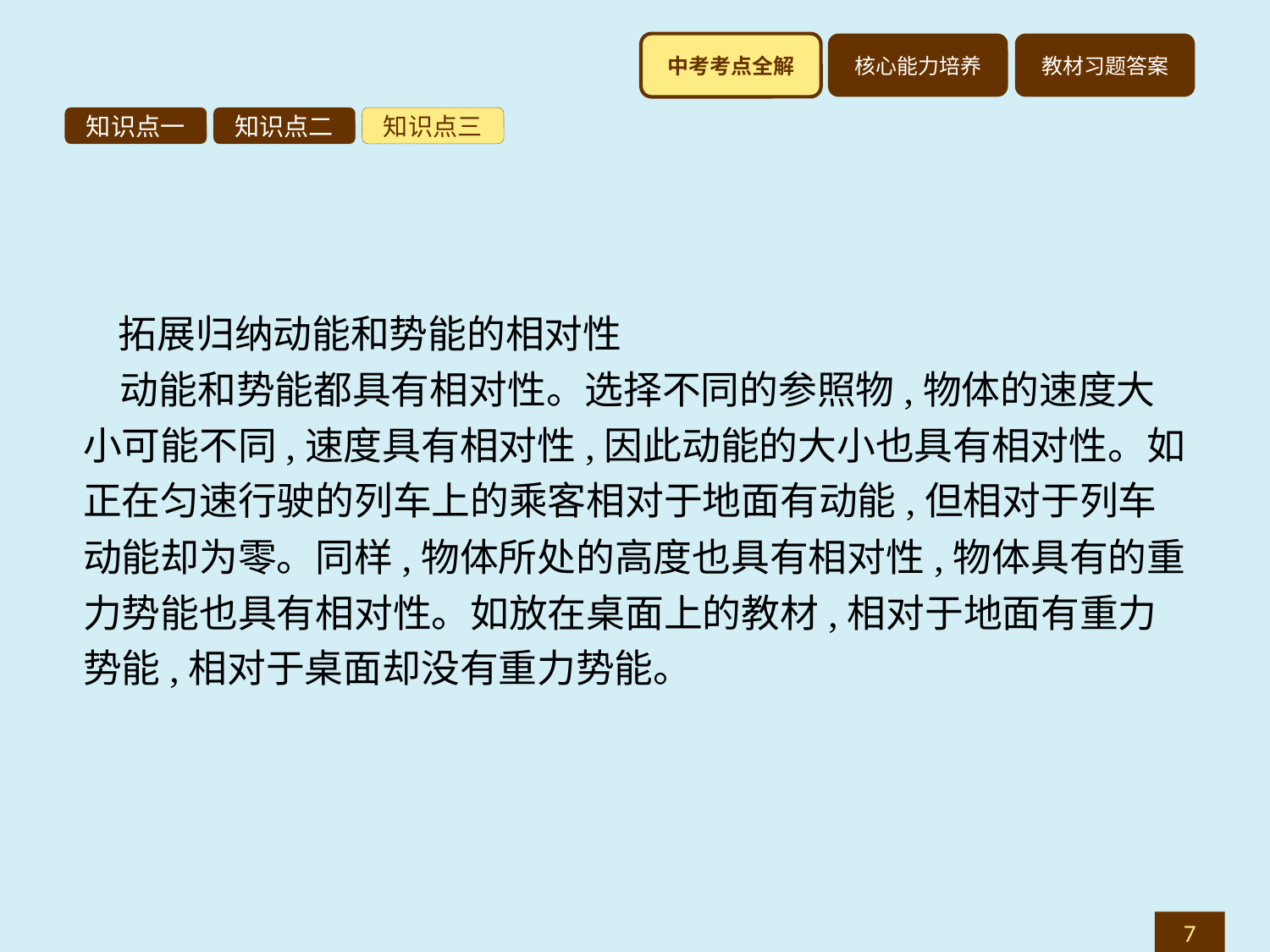

知识点一
知识点二
知识点三
拓展归纳动能和势能的相对性
动能和势能都具有相对性。选择不同的参照物,物体的速度大小可能不同,速度具有相对性,因此动能的大小也具有相对性。如正在匀速行驶的列车上的乘客相对于地面有动能,但相对于列车动能却为零。同样,物体所处的高度也具有相对性,物体具有的重力势能也具有相对性。如放在桌面上的教材,相对于地面有重力势能,相对于桌面却没有重力势能。